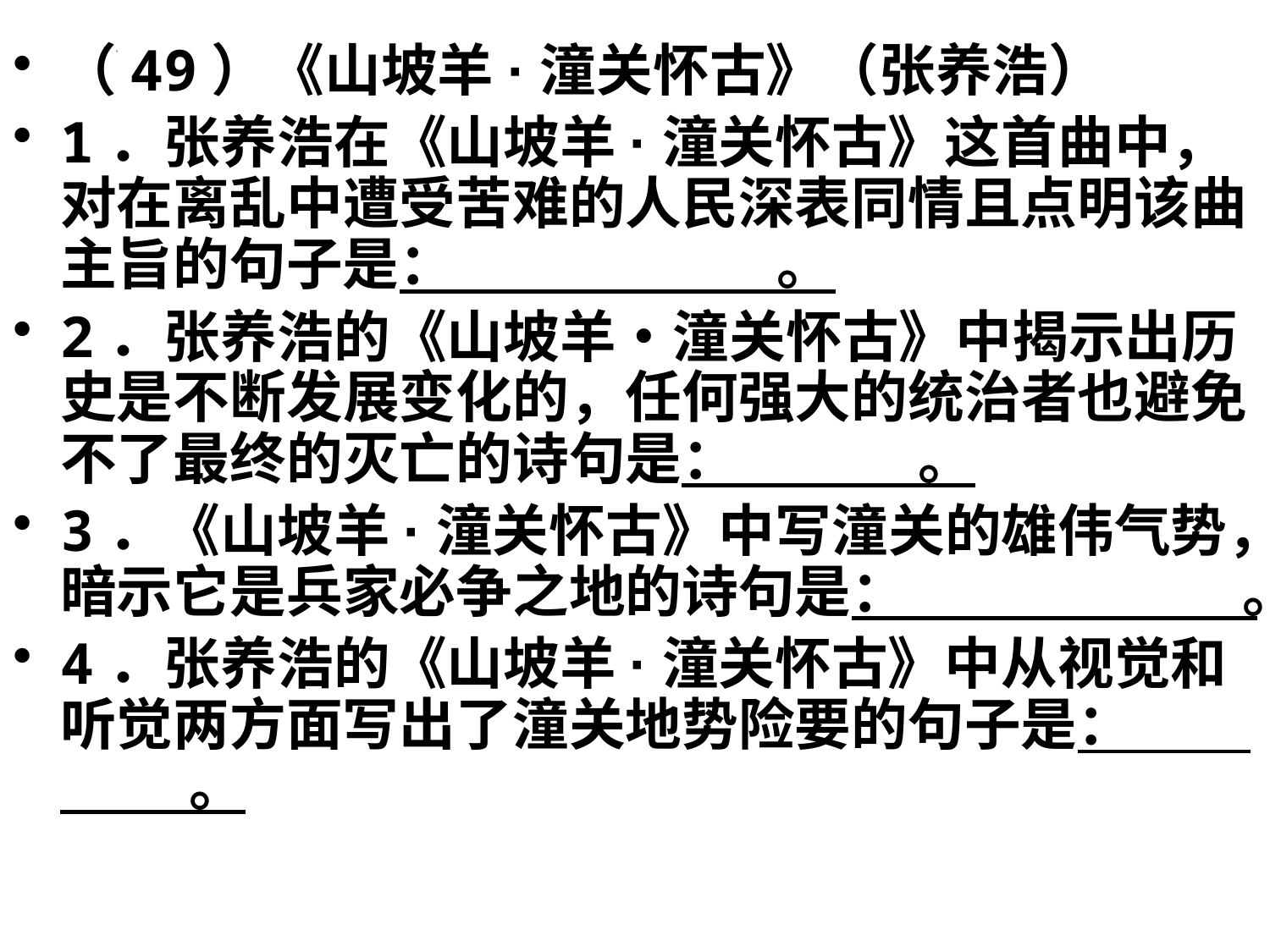

（49）《山坡羊·潼关怀古》（张养浩）
1．张养浩在《山坡羊·潼关怀古》这首曲中，对在离乱中遭受苦难的人民深表同情且点明该曲主旨的句子是：                         。
2．张养浩的《山坡羊•潼关怀古》中揭示出历史是不断发展变化的，任何强大的统治者也避免不了最终的灭亡的诗句是：              。
3．《山坡羊·潼关怀古》中写潼关的雄伟气势，暗示它是兵家必争之地的诗句是：                          。
4．张养浩的《山坡羊·潼关怀古》中从视觉和听觉两方面写出了潼关地势险要的句子是：                    。
#